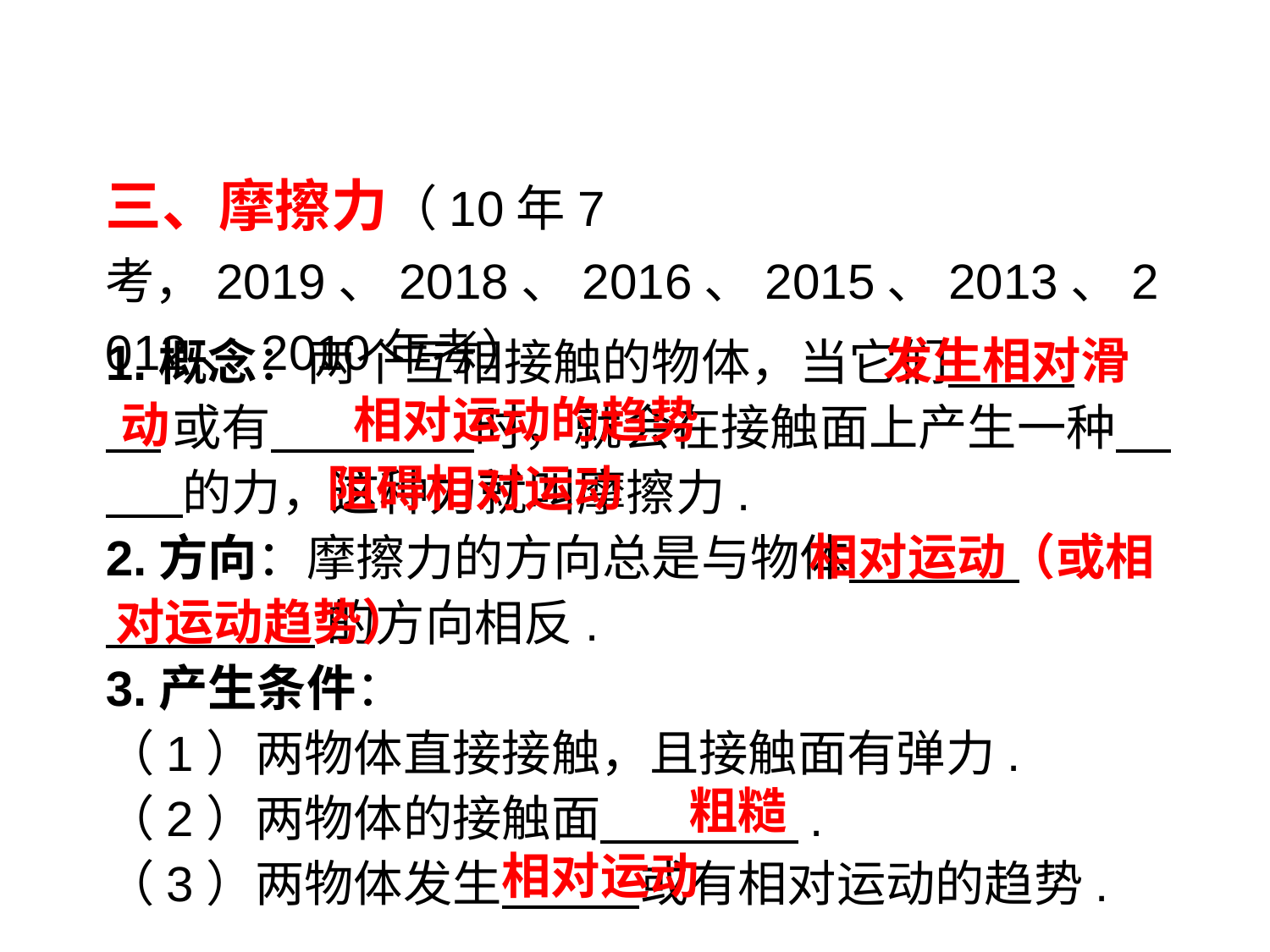

三、摩擦力（10年7考，2019、2018、2016、2015、2013、2012、2010年考）
                                                                   发生相对滑动
1.概念：两个互相接触的物体，当它们　       .
     或有　              时，就会在接触面上产生一种             的力，这种力就叫摩擦力.
2.方向：摩擦力的方向总是与物体　           .
                   的方向相反.
3.产生条件：
（1）两物体直接接触，且接触面有弹力.
（2）两物体的接触面　         　.
（3）两物体发生　        或有相对运动的趋势.
相对运动的趋势
 阻碍相对运动
                                                             相对运动（或相对运动趋势）
粗糙
相对运动